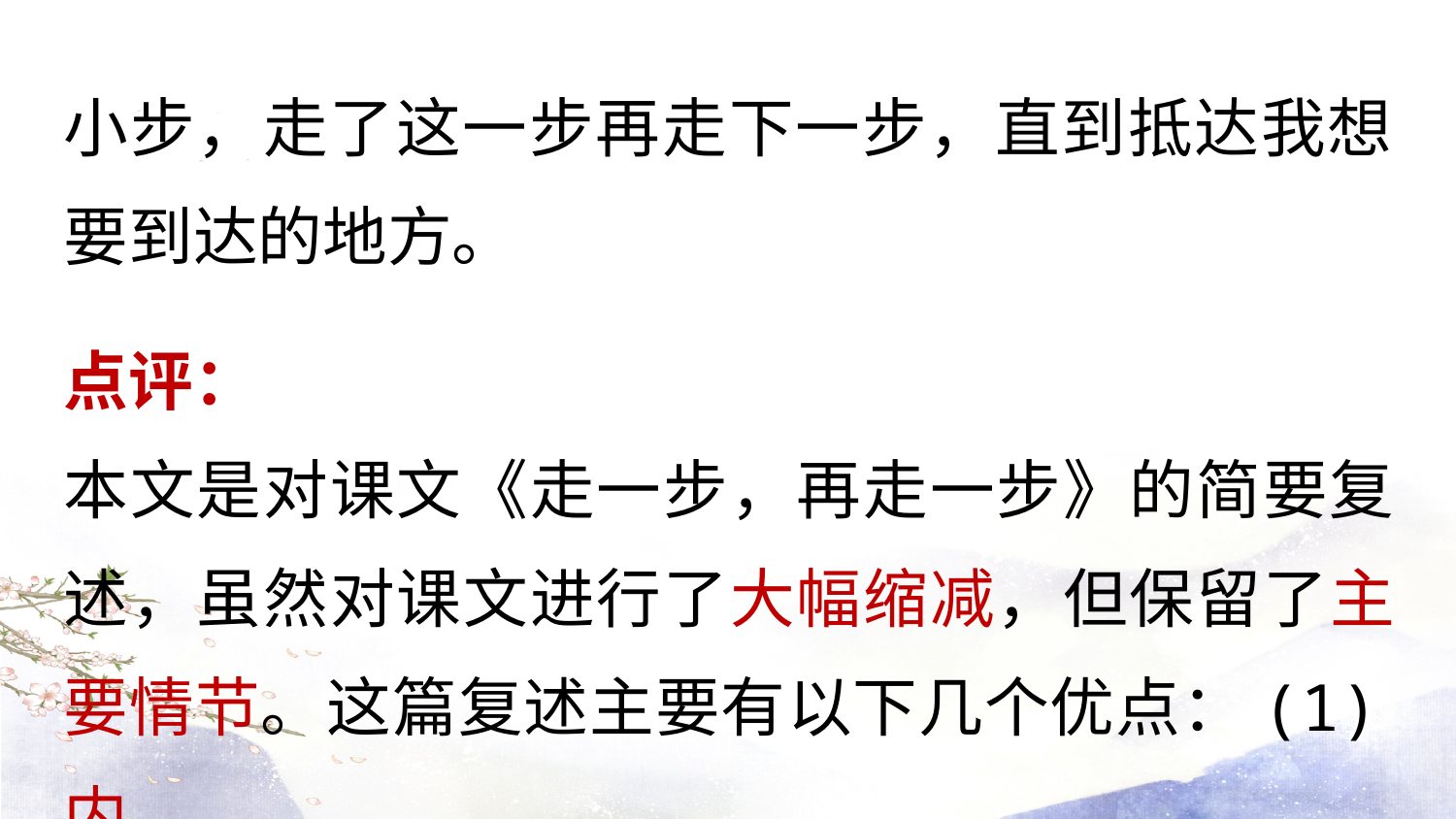

小步，走了这一步再走下一步，直到抵达我想要到达的地方。
点评：
本文是对课文《走一步，再走一步》的简要复述，虽然对课文进行了大幅缩减，但保留了主要情节。这篇复述主要有以下几个优点：(1)内